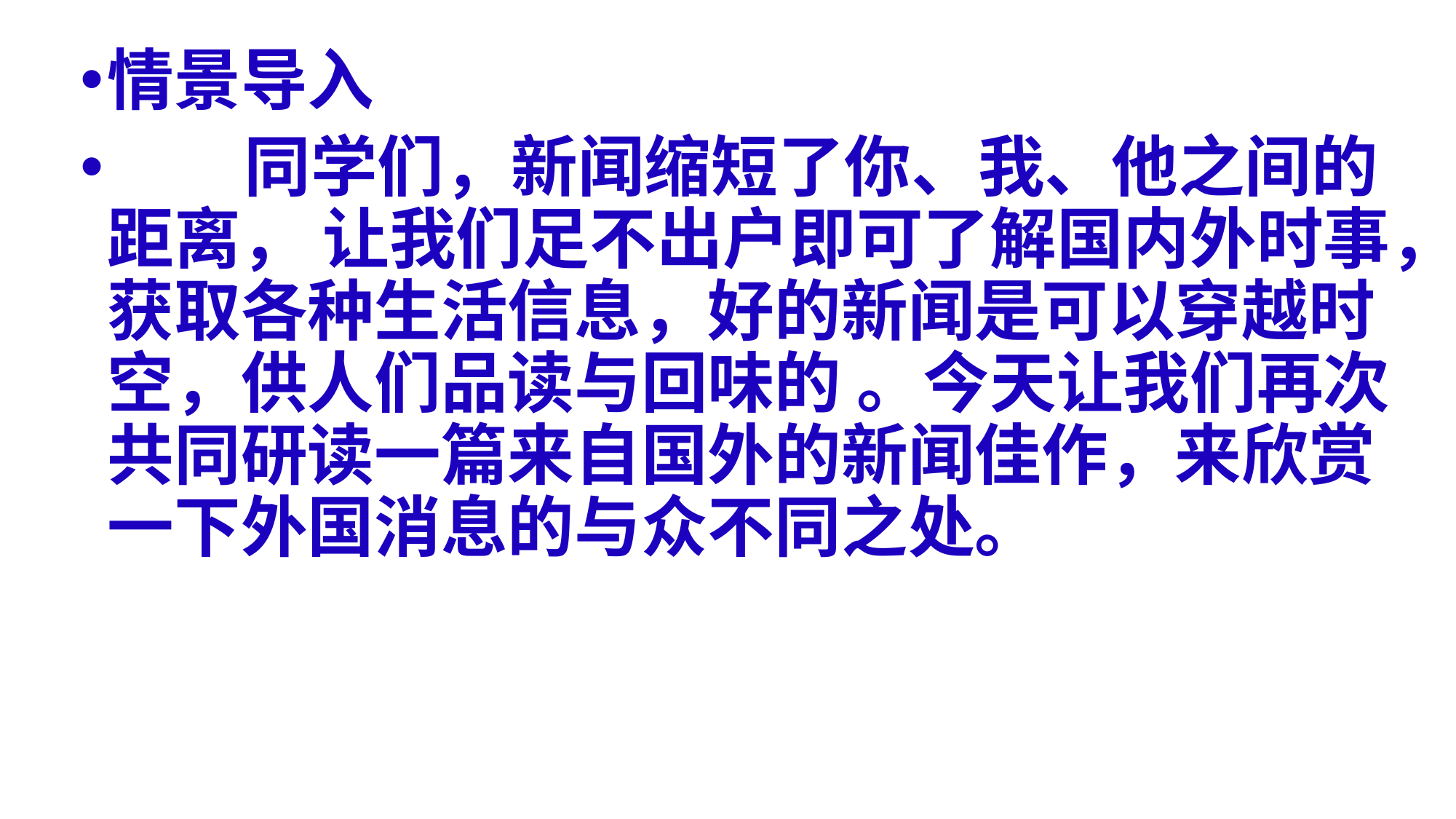

情景导入
        同学们，新闻缩短了你、我、他之间的距离， 让我们足不出户即可了解国内外时事，获取各种生活信息，好的新闻是可以穿越时空，供人们品读与回味的 。今天让我们再次共同研读一篇来自国外的新闻佳作，来欣赏一下外国消息的与众不同之处。